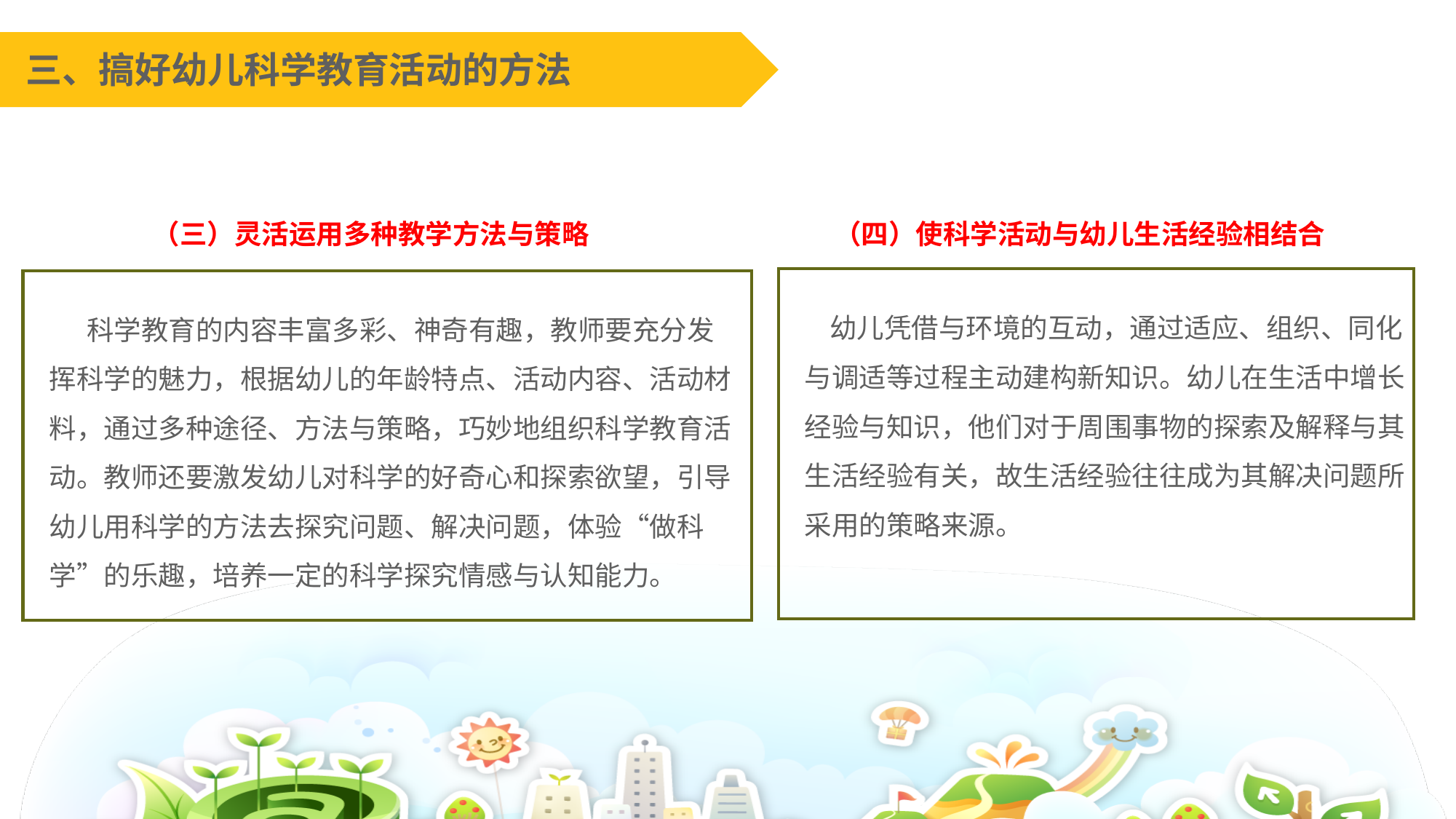

三、搞好幼儿科学教育活动的方法

（三）灵活运用多种教学方法与策略
（四）使科学活动与幼儿生活经验相结合

   幼儿凭借与环境的互动，通过适应、组织、同化与调适等过程主动建构新知识。幼儿在生活中增长经验与知识，他们对于周围事物的探索及解释与其生活经验有关，故生活经验往往成为其解决问题所采用的策略来源。
     科学教育的内容丰富多彩、神奇有趣，教师要充分发挥科学的魅力，根据幼儿的年龄特点、活动内容、活动材料，通过多种途径、方法与策略，巧妙地组织科学教育活动。教师还要激发幼儿对科学的好奇心和探索欲望，引导幼儿用科学的方法去探究问题、解决问题，体验“做科学”的乐趣，培养一定的科学探究情感与认知能力。